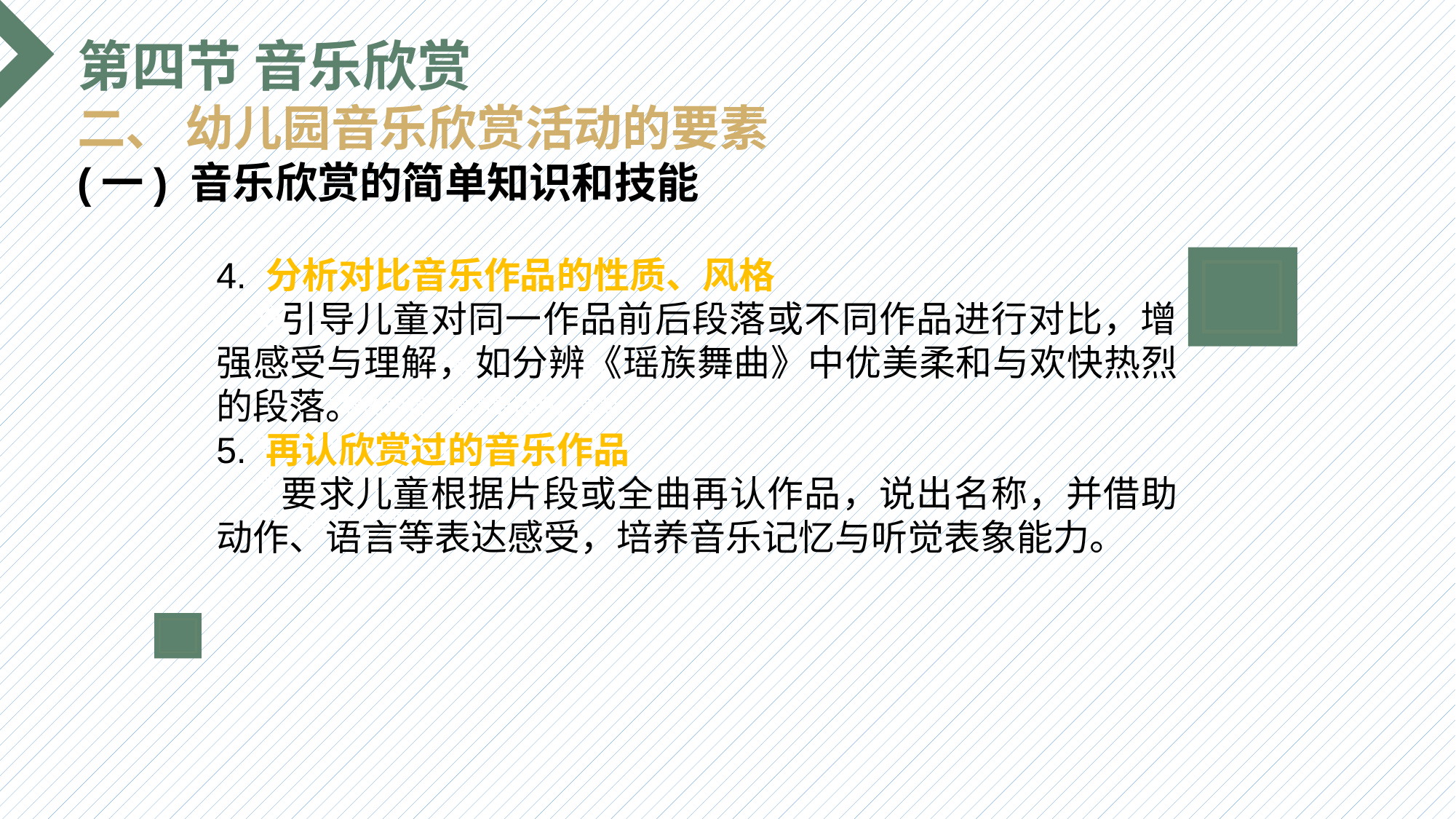

第四节 音乐欣赏
二、 幼儿园音乐欣赏活动的要素
(一) 音乐欣赏的简单知识和技能

4. 分析对比音乐作品的性质、风格
      引导儿童对同一作品前后段落或不同作品进行对比，增强感受与理解，如分辨《瑶族舞曲》中优美柔和与欢快热烈的段落。
5. 再认欣赏过的音乐作品
      要求儿童根据片段或全曲再认作品，说出名称，并借助动作、语言等表达感受，培养音乐记忆与听觉表象能力。

选题背景
输入您的内容，请简要说明，言简意赅即可输入您的内容，请简要说明，言简意赅即可输入您的内容，请简要说明，言简意赅即可输入您的内容，请简要说明，言简意赅即可